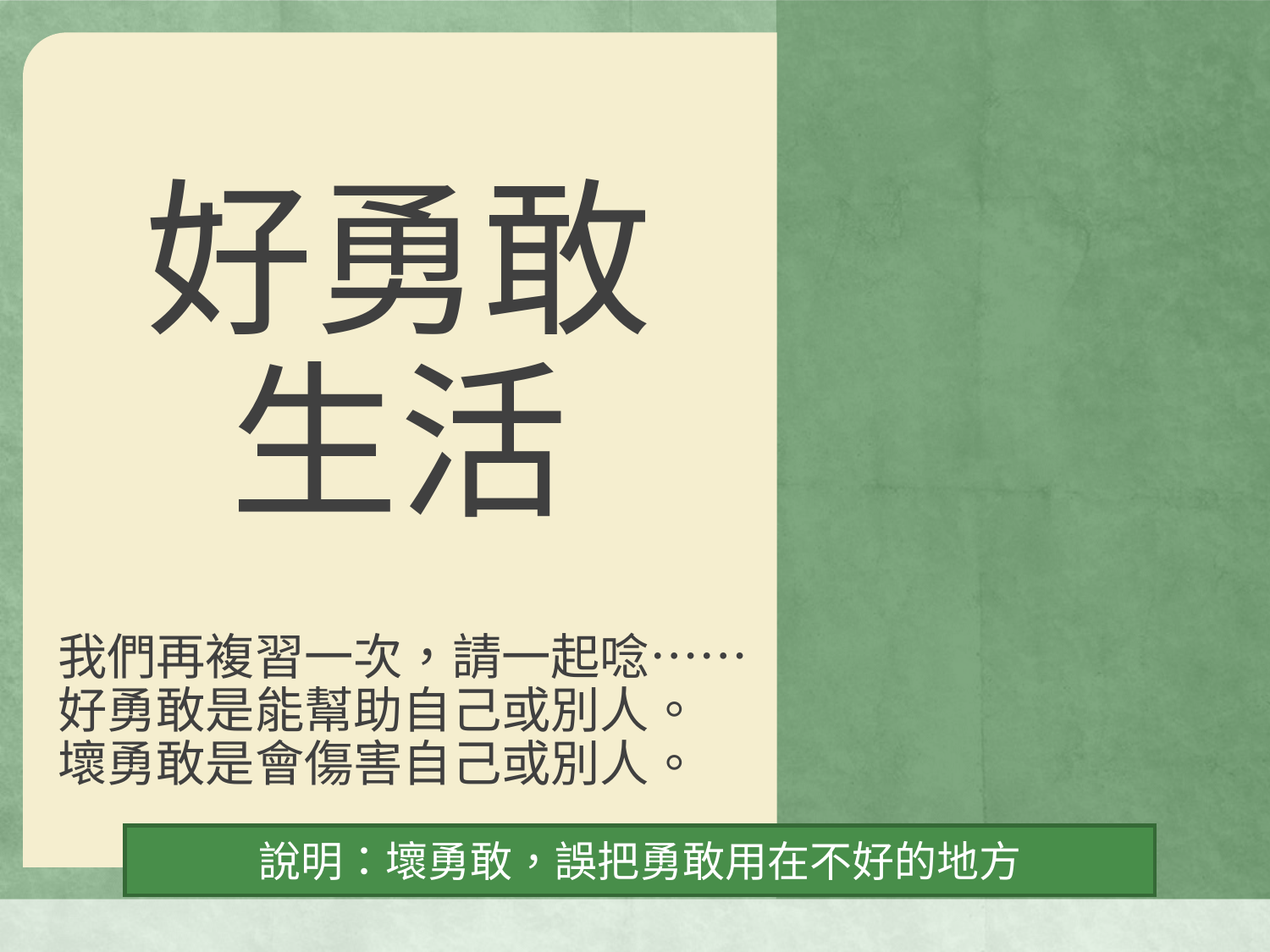

# 好勇敢生活
我們再複習一次，請一起唸……
好勇敢是能幫助自己或別人。
壞勇敢是會傷害自己或別人。
說明：壞勇敢，誤把勇敢用在不好的地方